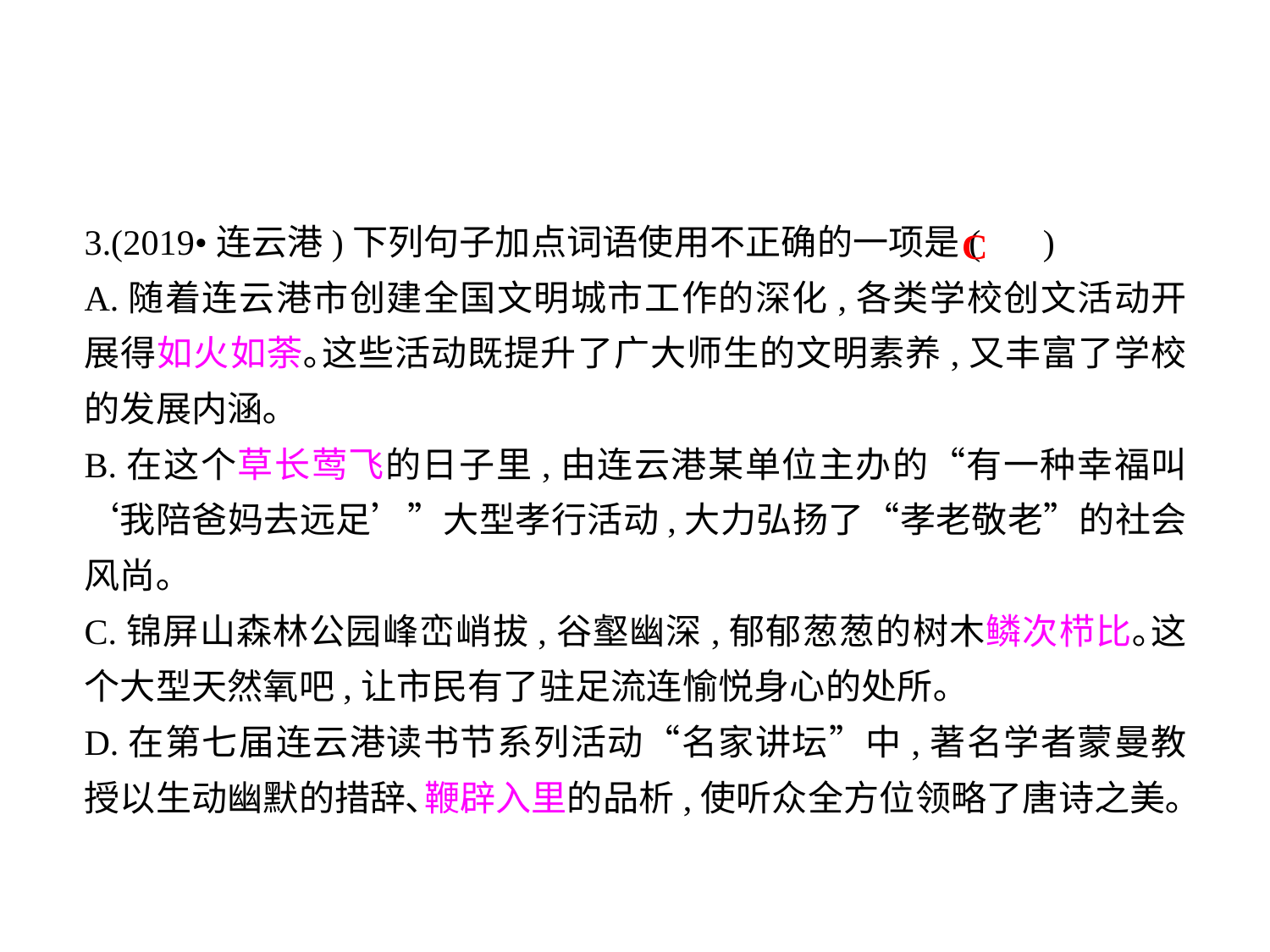

3.(2019•连云港)下列句子加点词语使用不正确的一项是(       )
A.随着连云港市创建全国文明城市工作的深化,各类学校创文活动开展得如火如荼｡这些活动既提升了广大师生的文明素养,又丰富了学校的发展内涵｡
B.在这个草长莺飞的日子里,由连云港某单位主办的“有一种幸福叫‘我陪爸妈去远足’”大型孝行活动,大力弘扬了“孝老敬老”的社会风尚｡
C.锦屏山森林公园峰峦峭拔,谷壑幽深,郁郁葱葱的树木鳞次栉比｡这个大型天然氧吧,让市民有了驻足流连愉悦身心的处所｡
D.在第七届连云港读书节系列活动“名家讲坛”中,著名学者蒙曼教授以生动幽默的措辞､鞭辟入里的品析,使听众全方位领略了唐诗之美｡
C